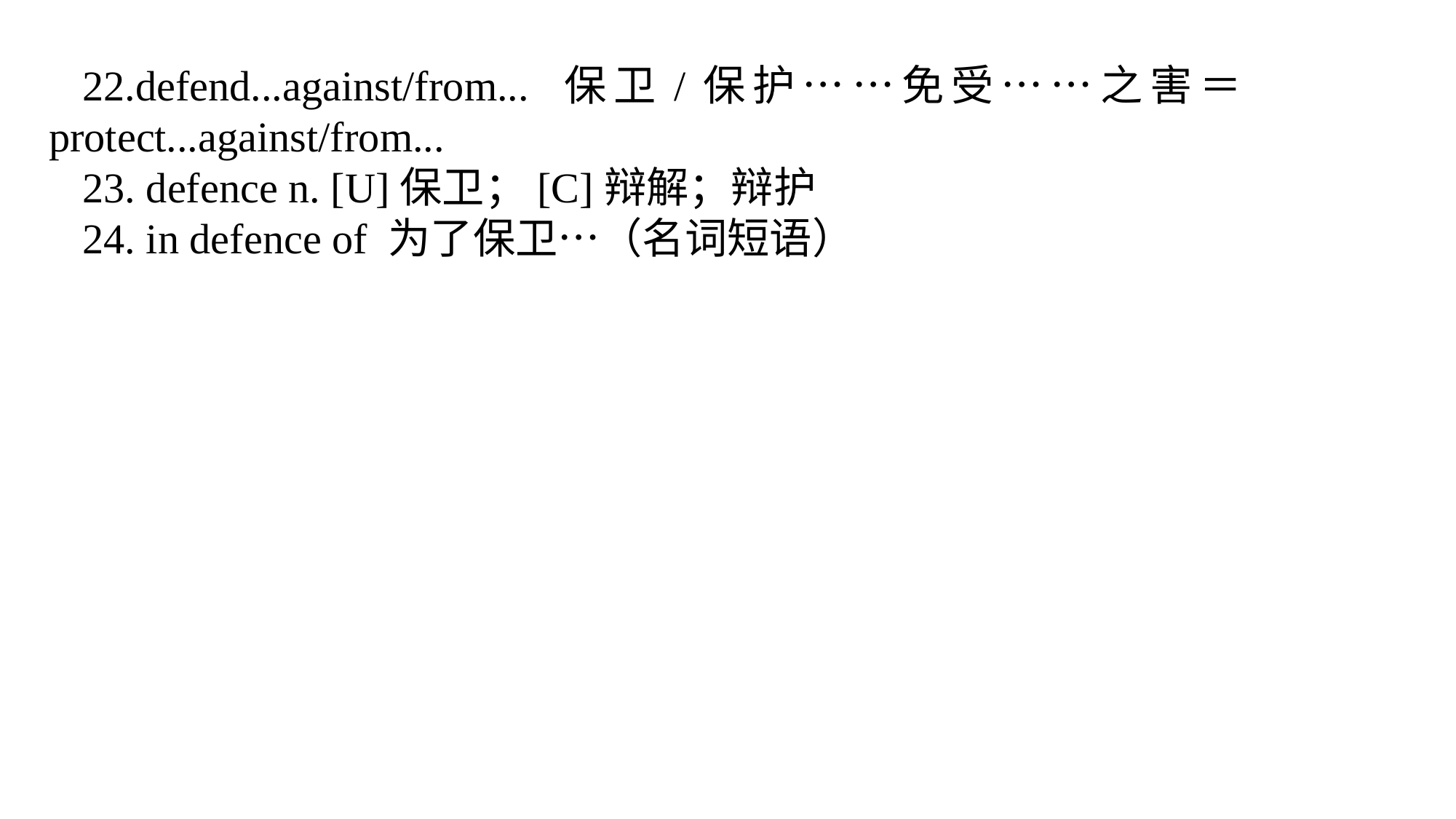

22.defend...against/from... 保卫/保护……免受……之害＝protect...against/from...
23. defence n. [U]保卫；[C]辩解；辩护
24. in defence of 为了保卫…（名词短语）